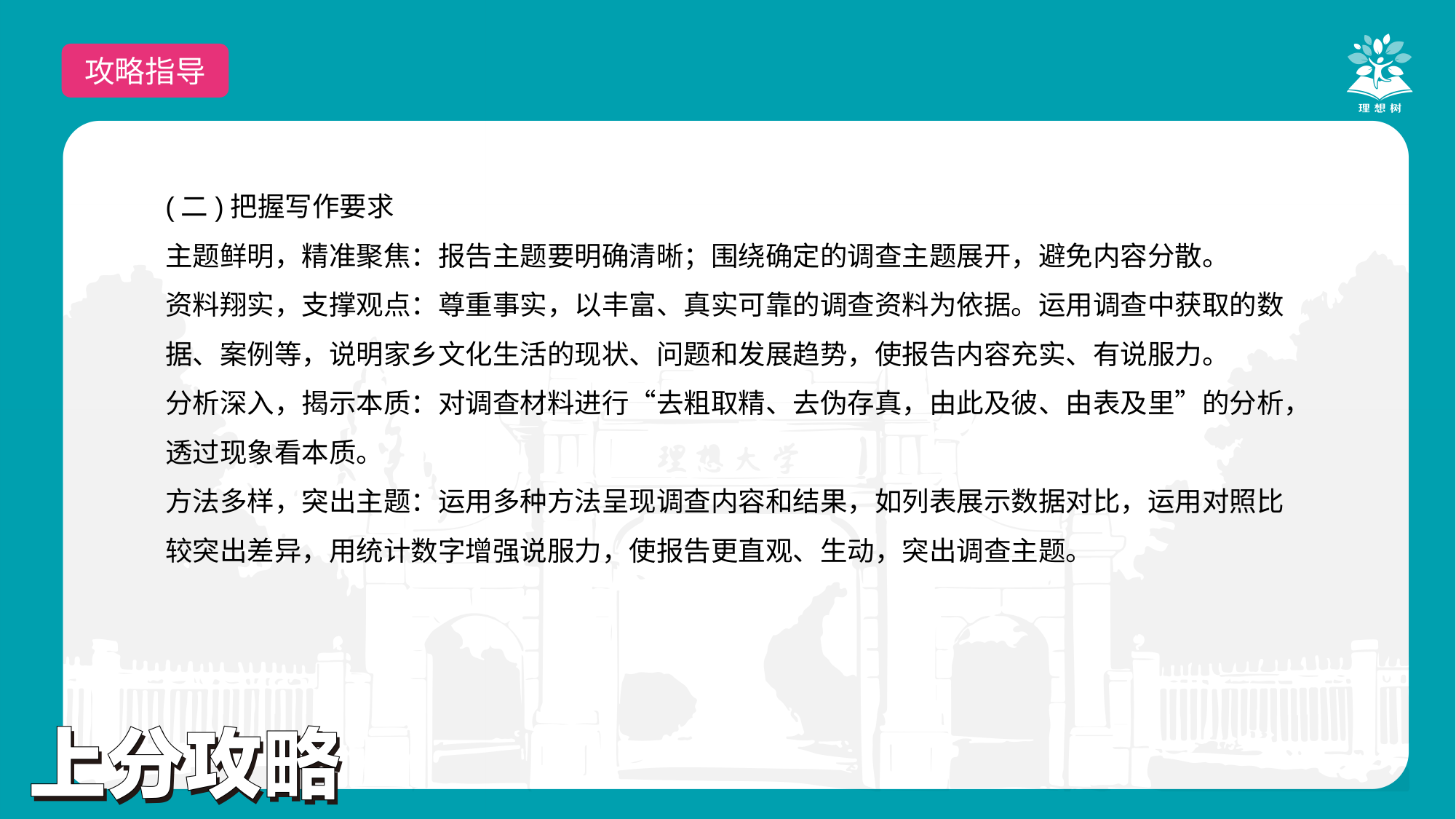

攻略指导
(二)把握写作要求
主题鲜明，精准聚焦：报告主题要明确清晰；围绕确定的调查主题展开，避免内容分散。
资料翔实，支撑观点：尊重事实，以丰富、真实可靠的调查资料为依据。运用调查中获取的数据、案例等，说明家乡文化生活的现状、问题和发展趋势，使报告内容充实、有说服力。
分析深入，揭示本质：对调查材料进行“去粗取精、去伪存真，由此及彼、由表及里”的分析，透过现象看本质。
方法多样，突出主题：运用多种方法呈现调查内容和结果，如列表展示数据对比，运用对照比较突出差异，用统计数字增强说服力，使报告更直观、生动，突出调查主题。